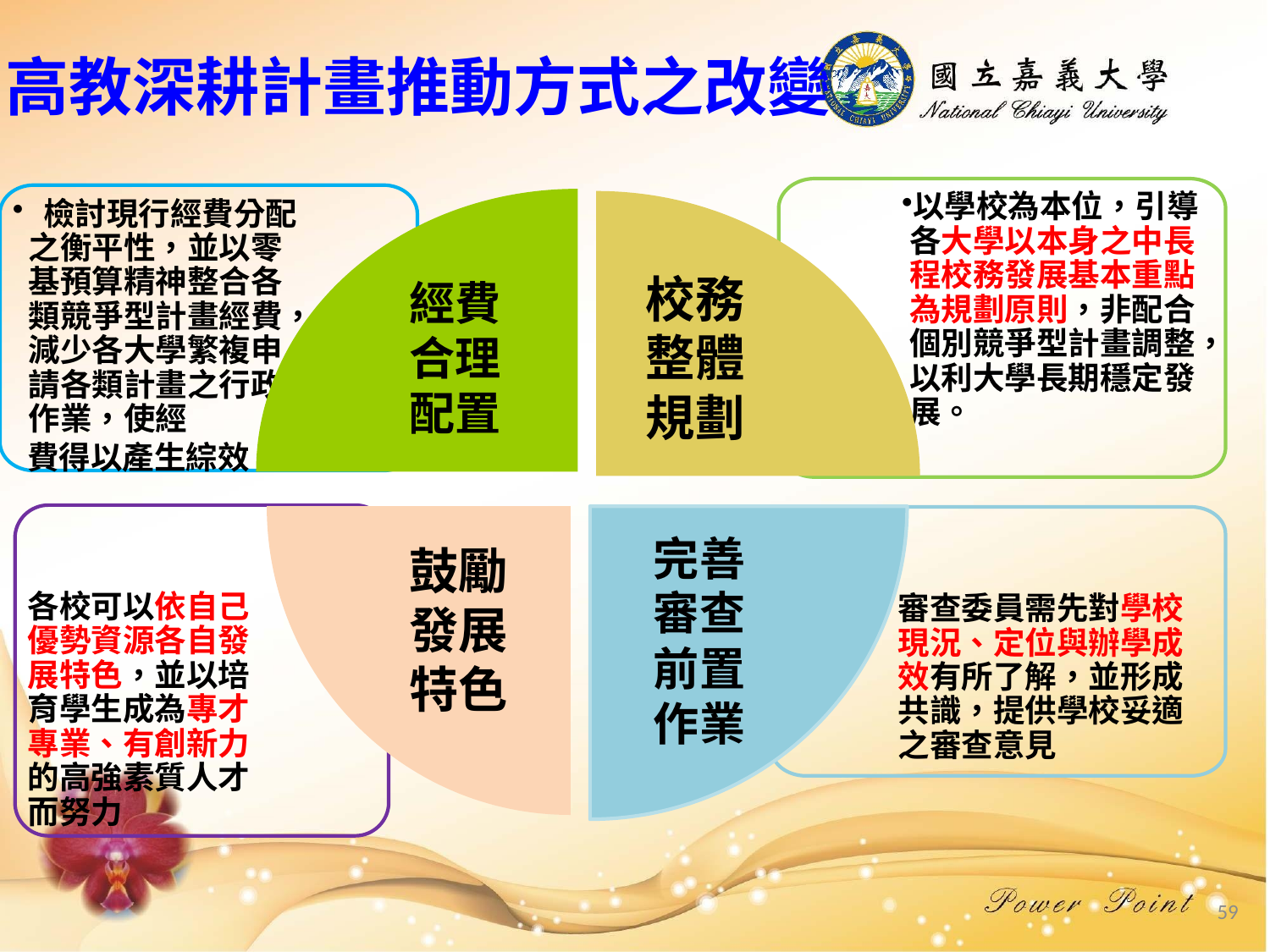

高教深耕計畫推動方式之改變
以學校為本位，引導各大學以本身之中長程校務發展基本重點為規劃原則，非配合個別競爭型計畫調整，以利大學長期穩定發展。
 檢討現行經費分配之衡平性，並以零基預算精神整合各類競爭型計畫經費，減少各大學繁複申請各類計畫之行政作業，使經
 費得以產生綜效。

校務
整體
規劃
經費
合理
配置
各校可以依自己優勢資源各自發展特色，並以培育學生成為專才專業、有創新力的高強素質人才而努力

審查委員需先對學校現況、定位與辦學成效有所了解，並形成共識，提供學校妥適之審查意見
完善審查前置作業
鼓勵
發展特色
59